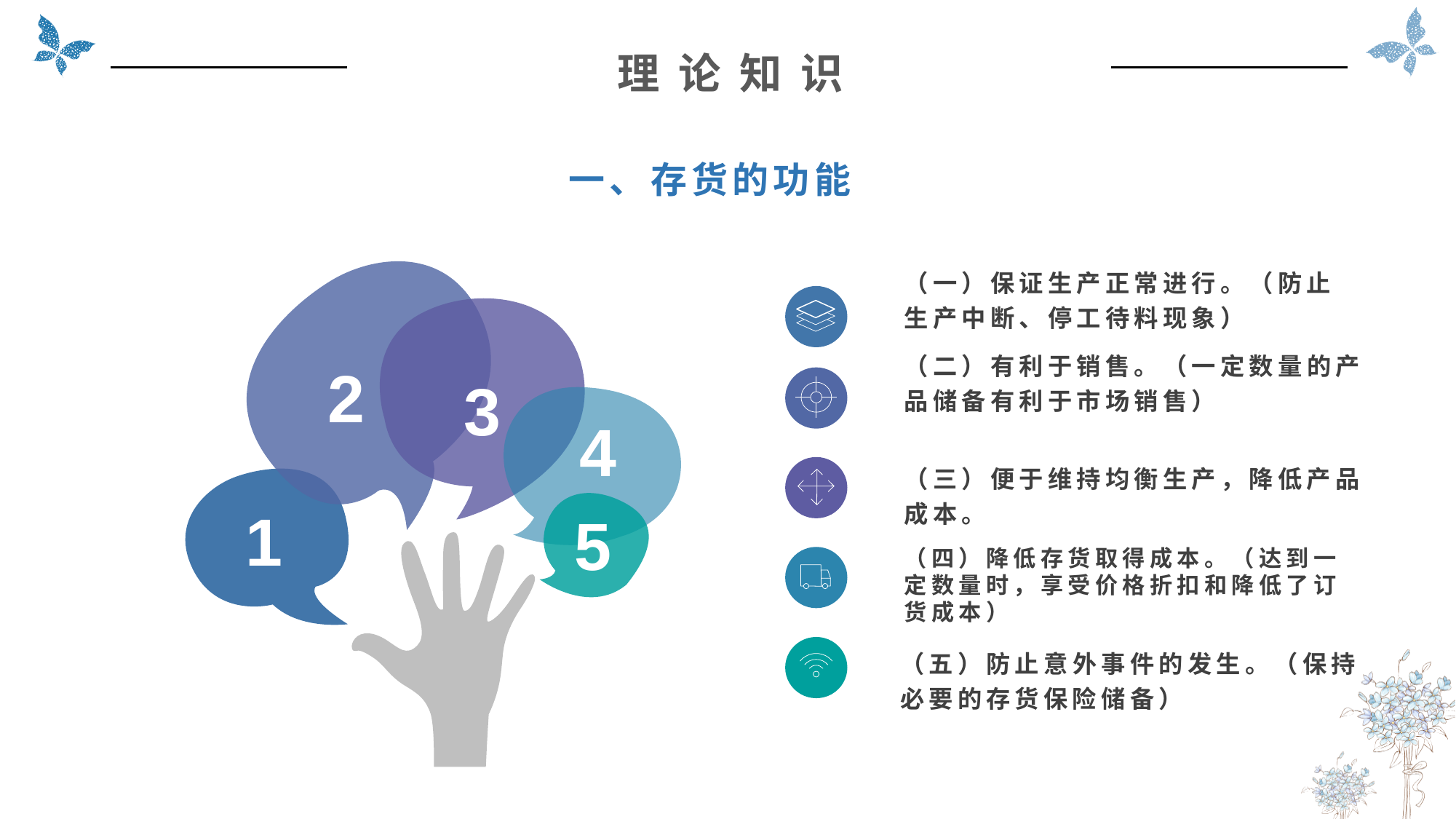

理 论 知 识
一、存货的功能

2
3

4

1
5

（一）保证生产正常进行。（防止生产中断、停工待料现象）

（二）有利于销售。（一定数量的产品储备有利于市场销售）

（三）便于维持均衡生产，降低产品成本。

（四）降低存货取得成本。（达到一定数量时，享受价格折扣和降低了订货成本）
（五）防止意外事件的发生。（保持必要的存货保险储备）